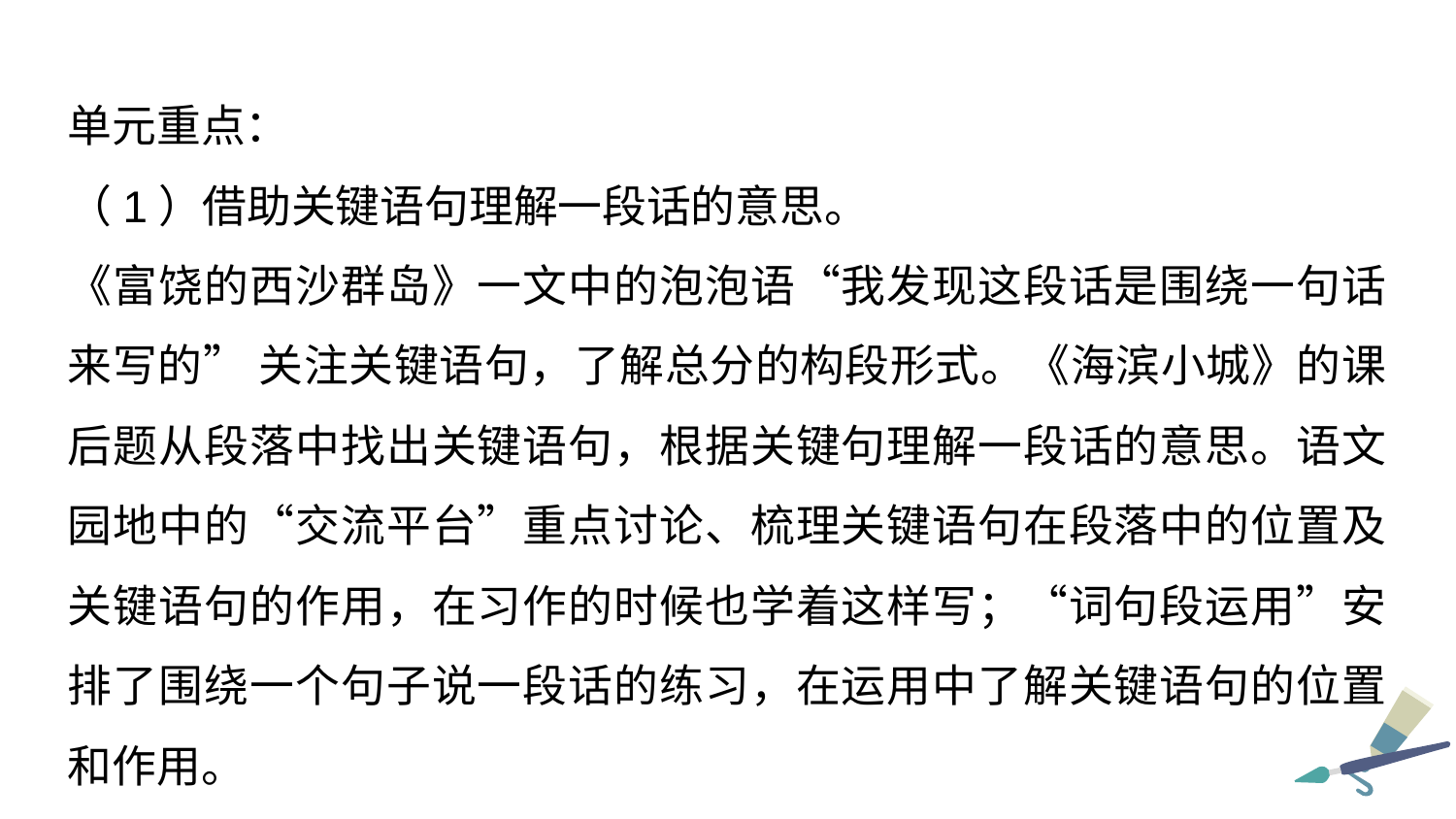

单元重点：
（1）借助关键语句理解一段话的意思。
《富饶的西沙群岛》一文中的泡泡语“我发现这段话是围绕一句话来写的” 关注关键语句，了解总分的构段形式。《海滨小城》的课后题从段落中找出关键语句，根据关键句理解一段话的意思。语文园地中的“交流平台”重点讨论、梳理关键语句在段落中的位置及关键语句的作用，在习作的时候也学着这样写；“词句段运用”安排了围绕一个句子说一段话的练习，在运用中了解关键语句的位置和作用。